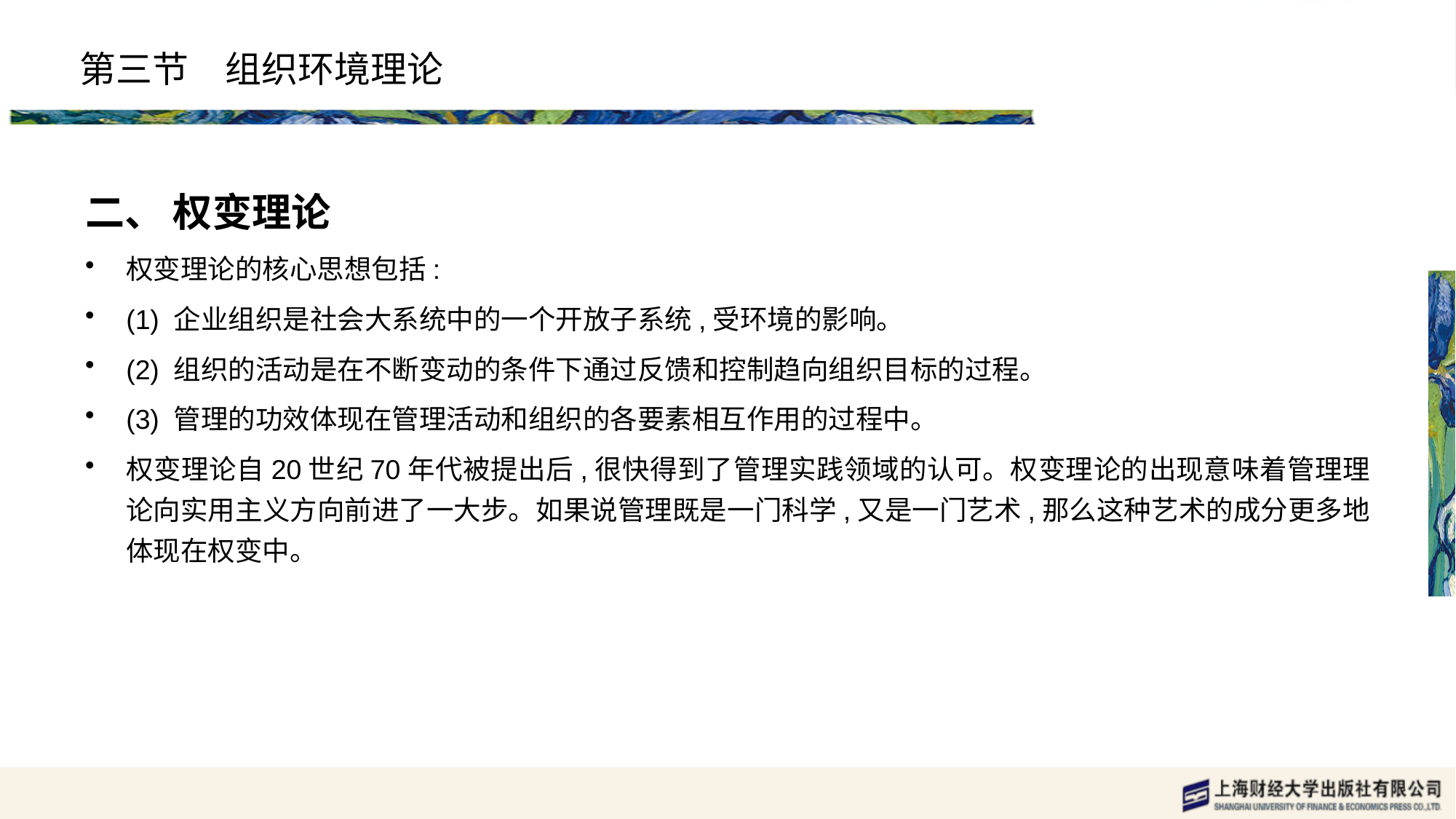

# 第三节　组织环境理论
二、 权变理论
权变理论的核心思想包括:
(1) 企业组织是社会大系统中的一个开放子系统,受环境的影响。
(2) 组织的活动是在不断变动的条件下通过反馈和控制趋向组织目标的过程。
(3) 管理的功效体现在管理活动和组织的各要素相互作用的过程中。
权变理论自20世纪70年代被提出后,很快得到了管理实践领域的认可。权变理论的出现意味着管理理论向实用主义方向前进了一大步。如果说管理既是一门科学,又是一门艺术,那么这种艺术的成分更多地体现在权变中。